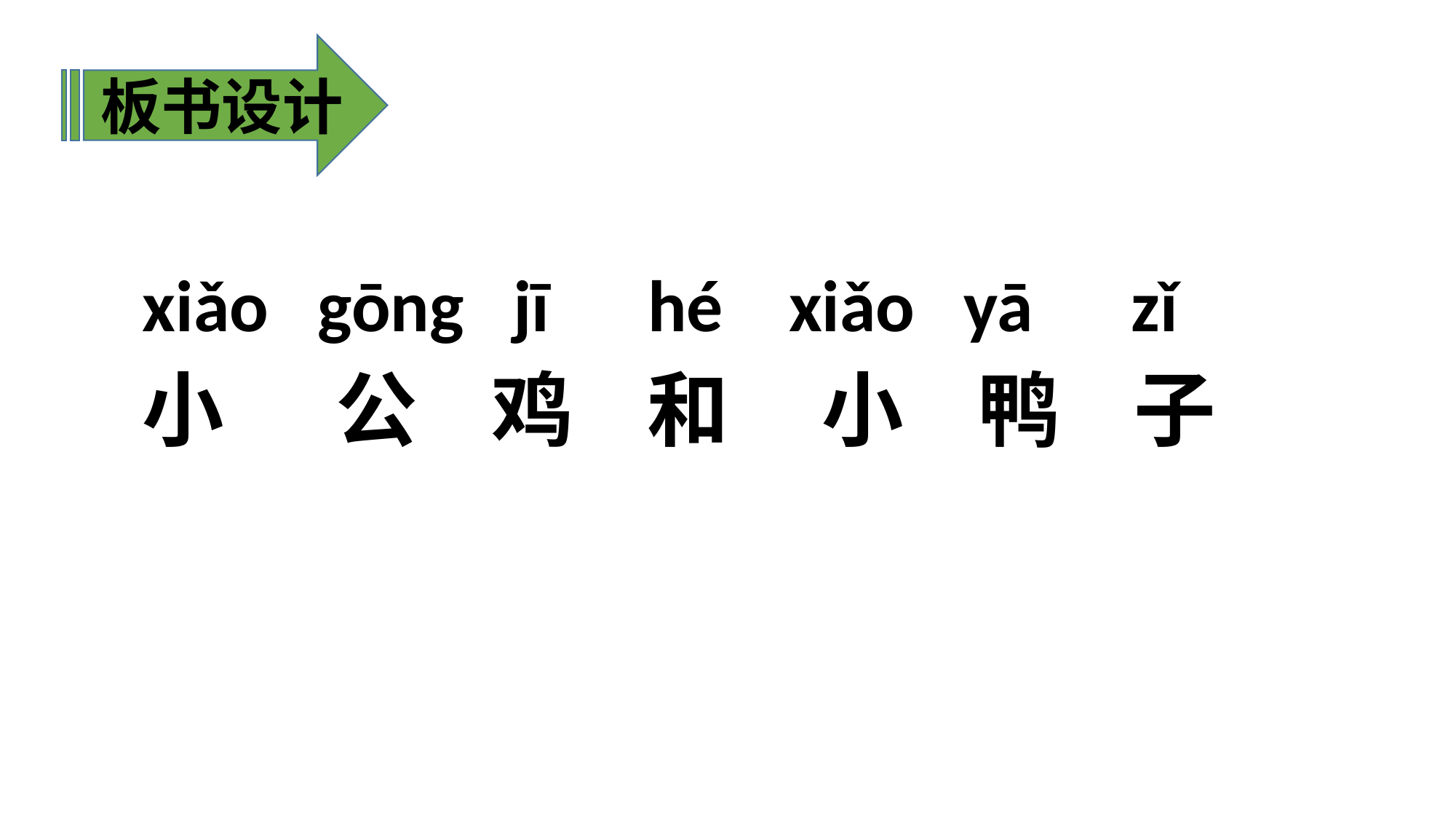

板书设计
xiǎo   gōng   jī      hé    xiǎo   yā      zǐ
小      公    鸡    和     小    鸭    子